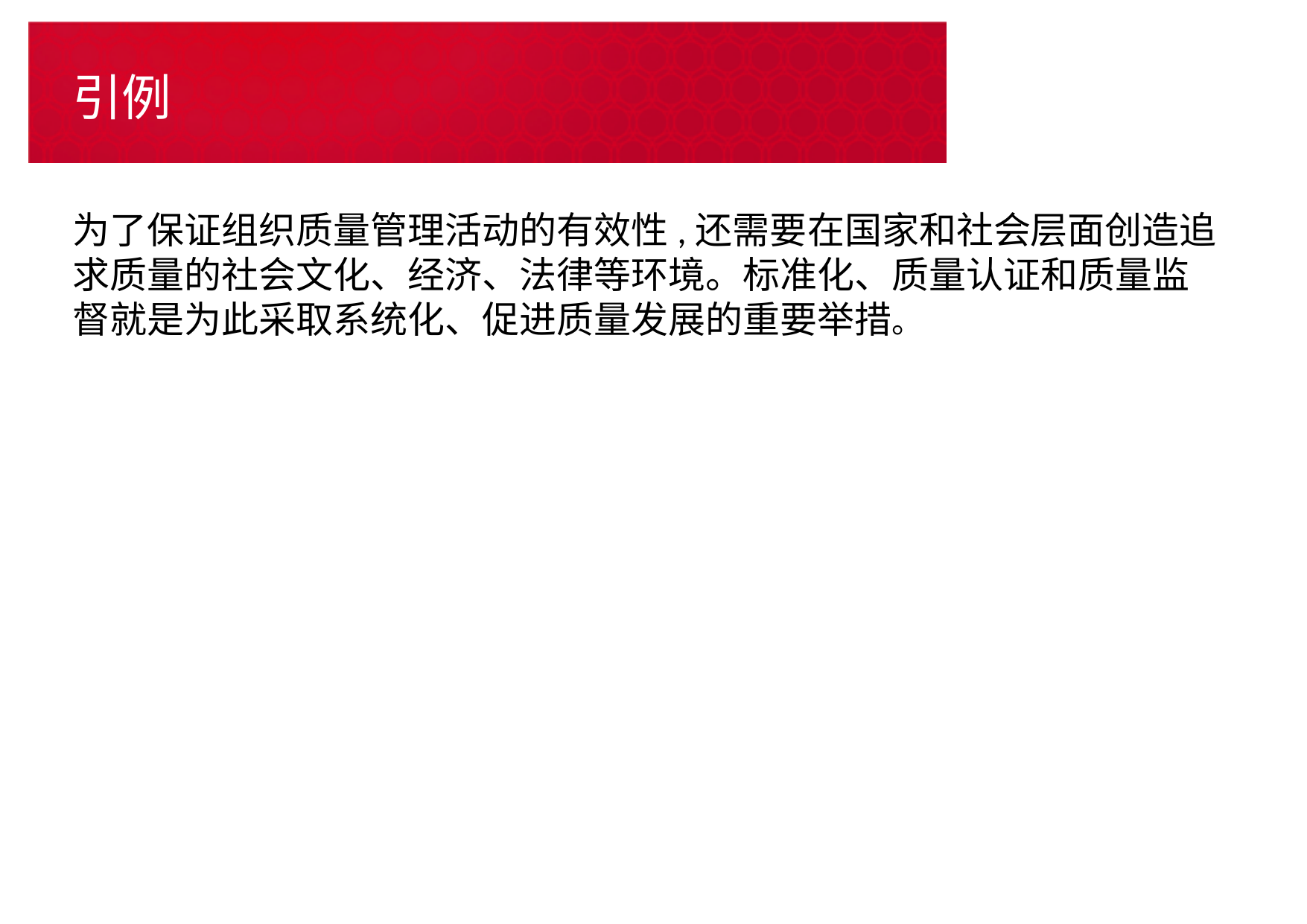

# 引例
为了保证组织质量管理活动的有效性,还需要在国家和社会层面创造追求质量的社会文化、经济、法律等环境。标准化、质量认证和质量监督就是为此采取系统化、促进质量发展的重要举措。